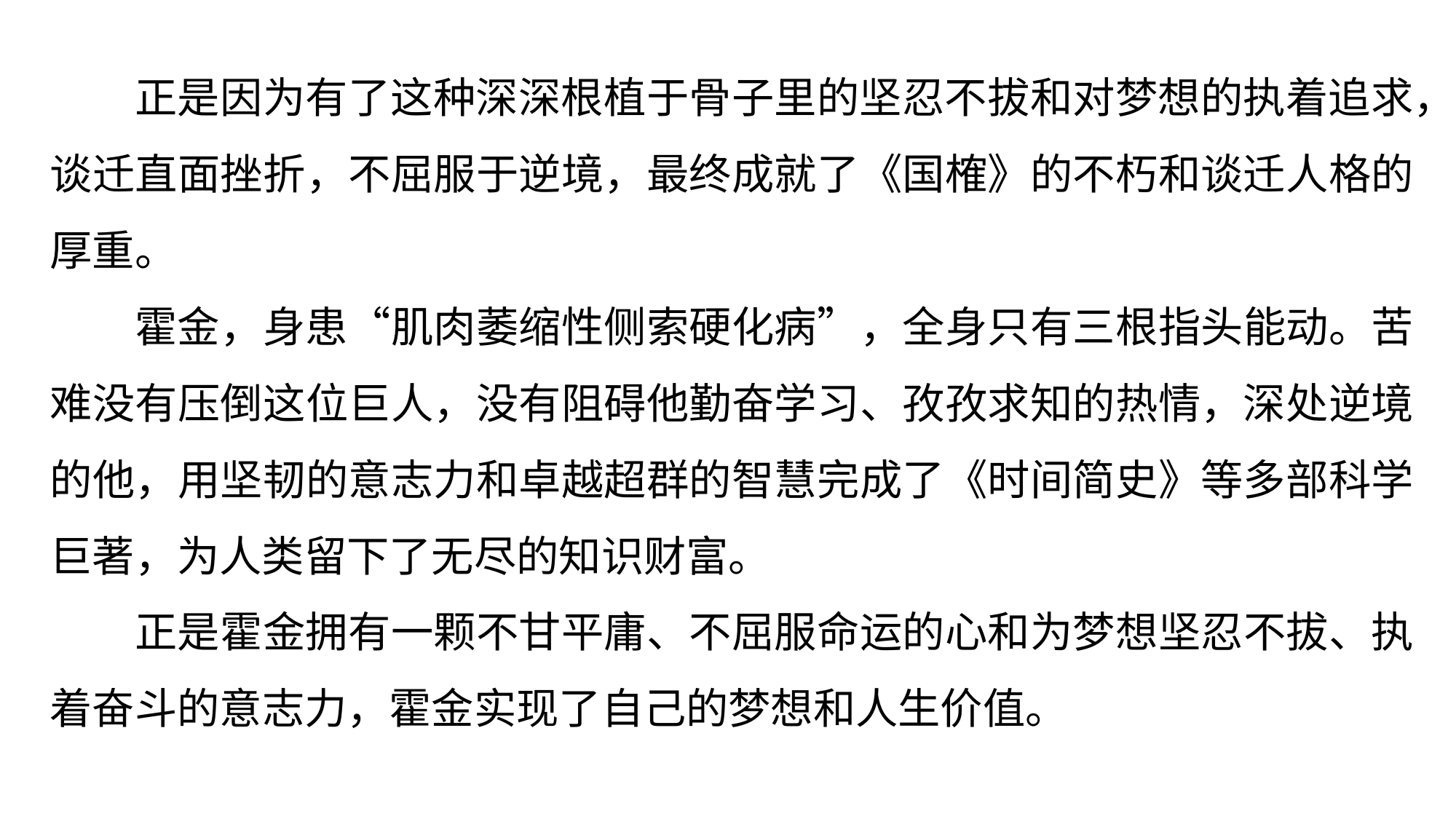

正是因为有了这种深深根植于骨子里的坚忍不拔和对梦想的执着追求，谈迁直面挫折，不屈服于逆境，最终成就了《国榷》的不朽和谈迁人格的厚重。
霍金，身患“肌肉萎缩性侧索硬化病”，全身只有三根指头能动。苦难没有压倒这位巨人，没有阻碍他勤奋学习、孜孜求知的热情，深处逆境的他，用坚韧的意志力和卓越超群的智慧完成了《时间简史》等多部科学巨著，为人类留下了无尽的知识财富。
正是霍金拥有一颗不甘平庸、不屈服命运的心和为梦想坚忍不拔、执着奋斗的意志力，霍金实现了自己的梦想和人生价值。